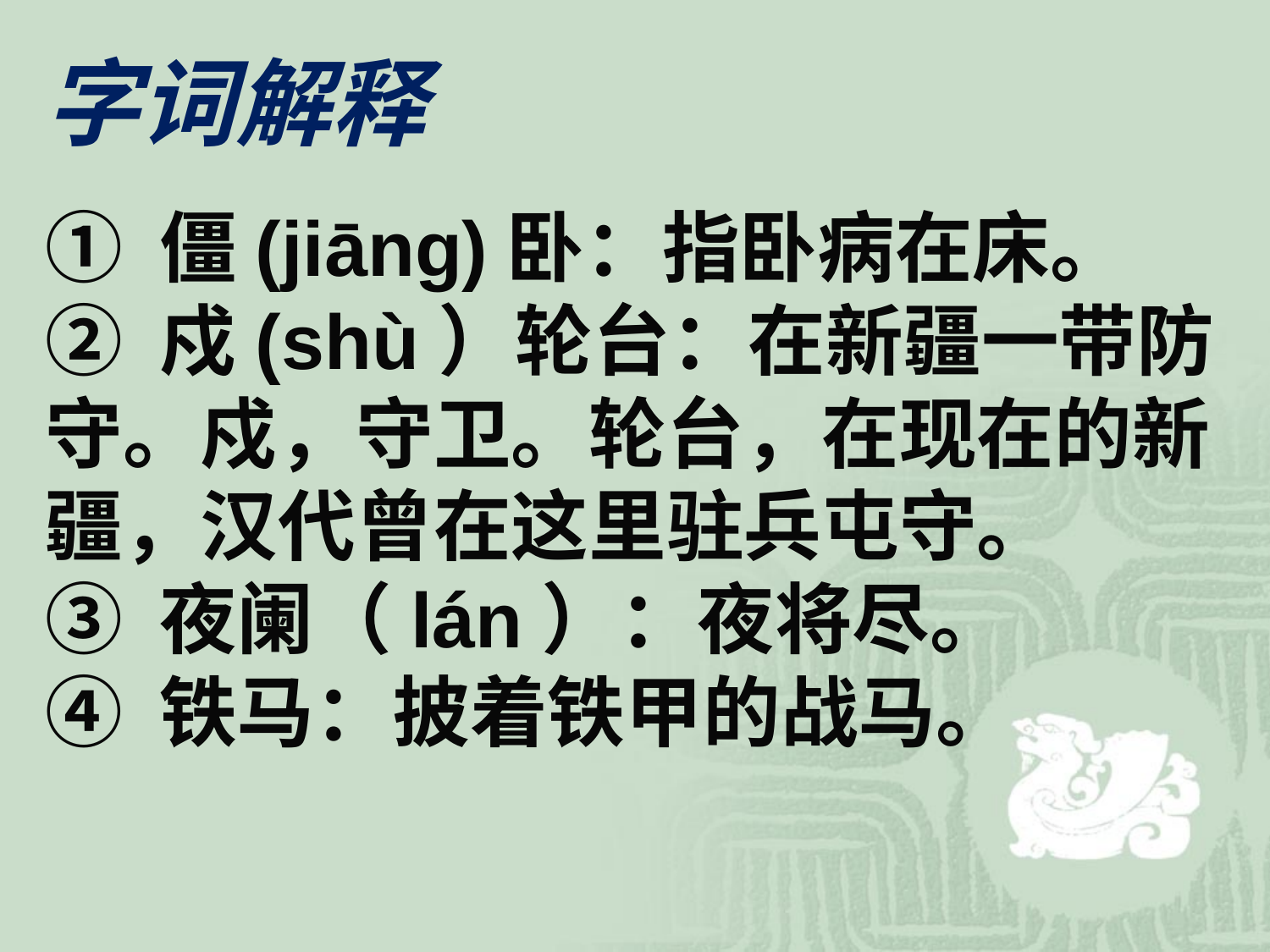

字词解释
① 僵(jiāng)卧：指卧病在床。
② 戍(shù）轮台：在新疆一带防守。戍，守卫。轮台，在现在的新疆，汉代曾在这里驻兵屯守。
③ 夜阑（lán）：夜将尽。
④ 铁马：披着铁甲的战马。